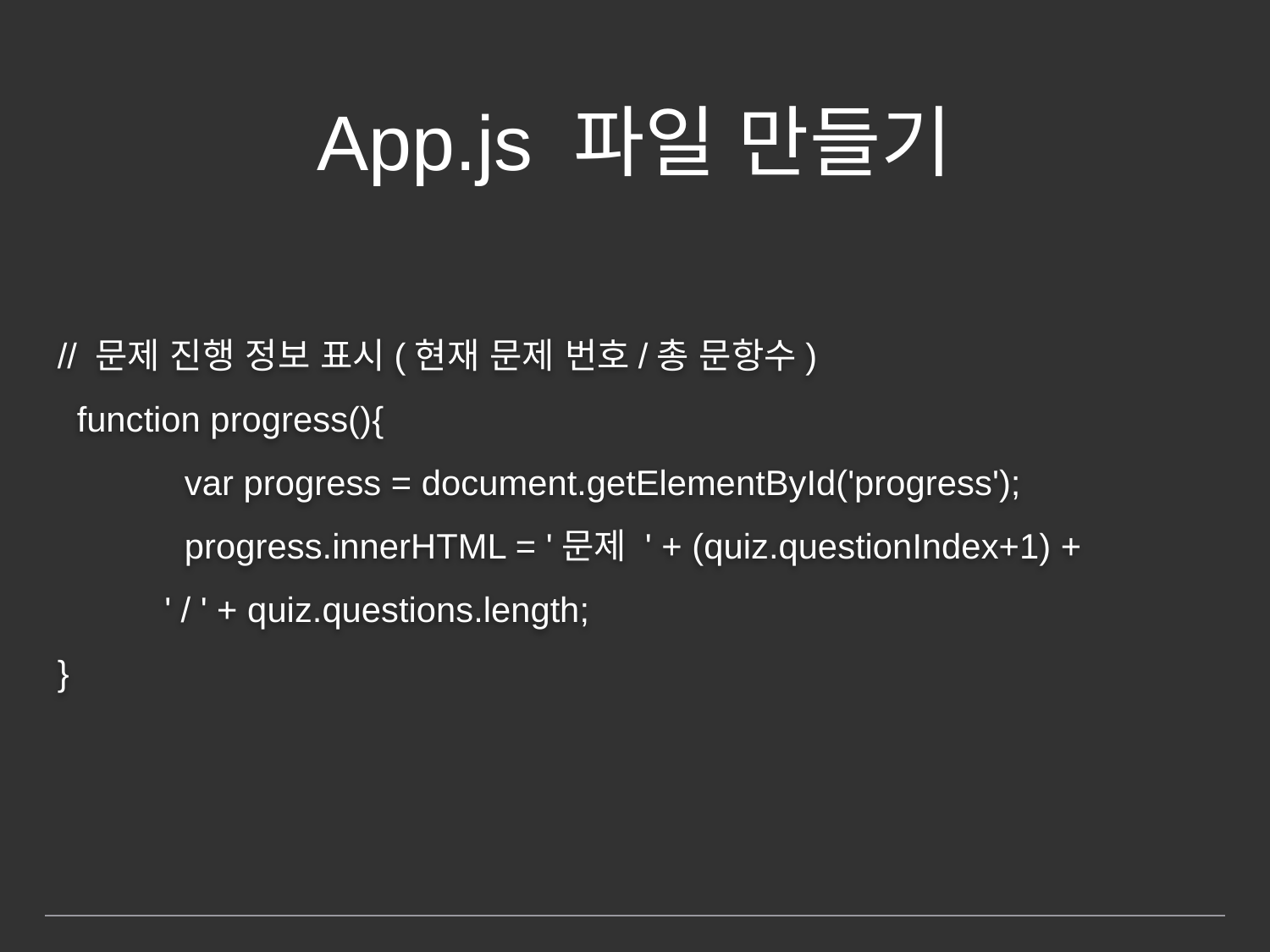

# App.js 파일 만들기
// 문제 진행 정보 표시(현재 문제 번호/총 문항수)
  function progress(){
	var progress = document.getElementById('progress');
	progress.innerHTML = '문제 ' + (quiz.questionIndex+1) +
           ' / ' + quiz.questions.length;
}